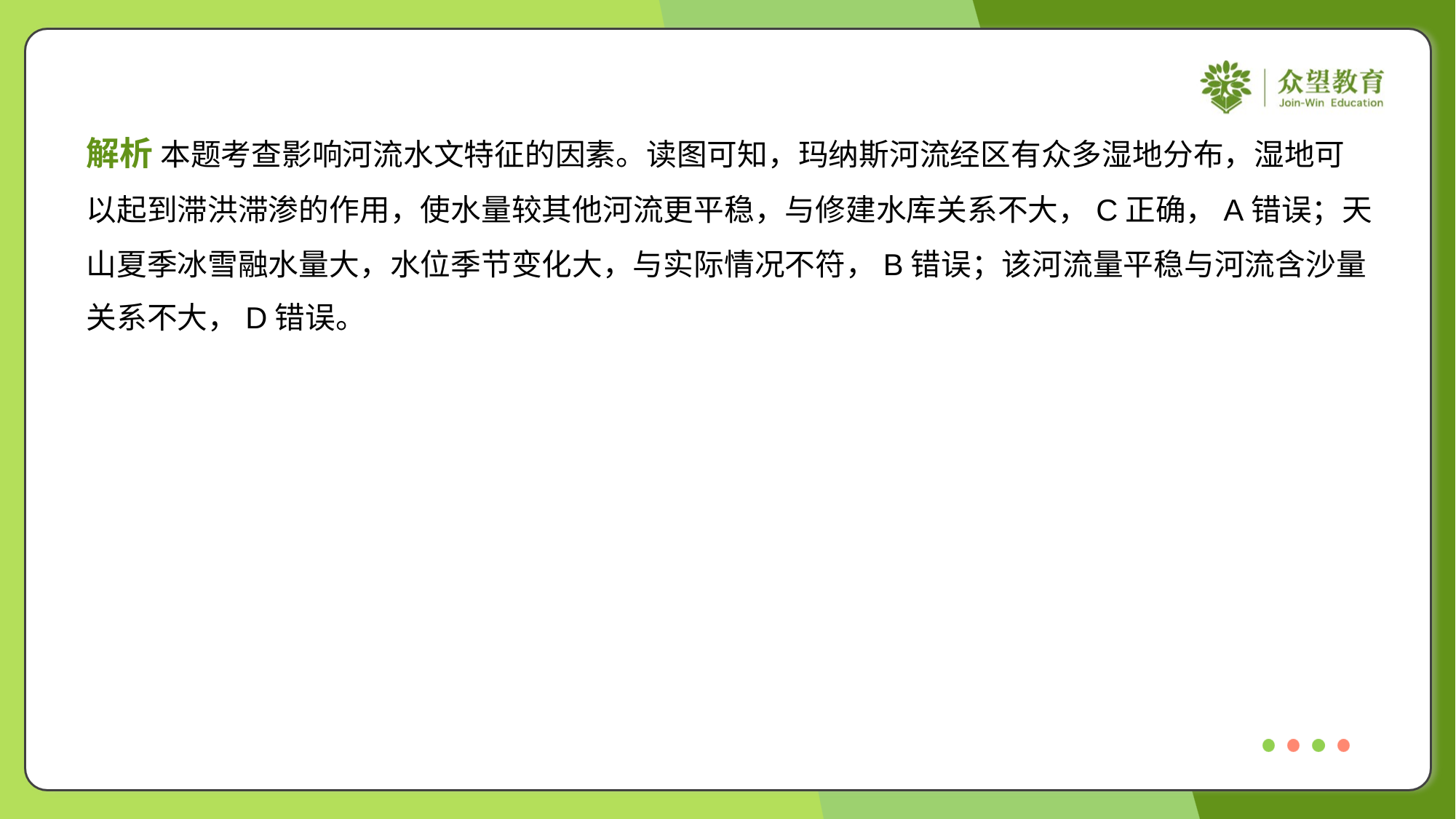

解析 本题考查影响河流水文特征的因素。读图可知，玛纳斯河流经区有众多湿地分布，湿地可
以起到滞洪滞渗的作用，使水量较其他河流更平稳，与修建水库关系不大，C正确，A错误；天
山夏季冰雪融水量大，水位季节变化大，与实际情况不符，B错误；该河流量平稳与河流含沙量
关系不大，D错误。